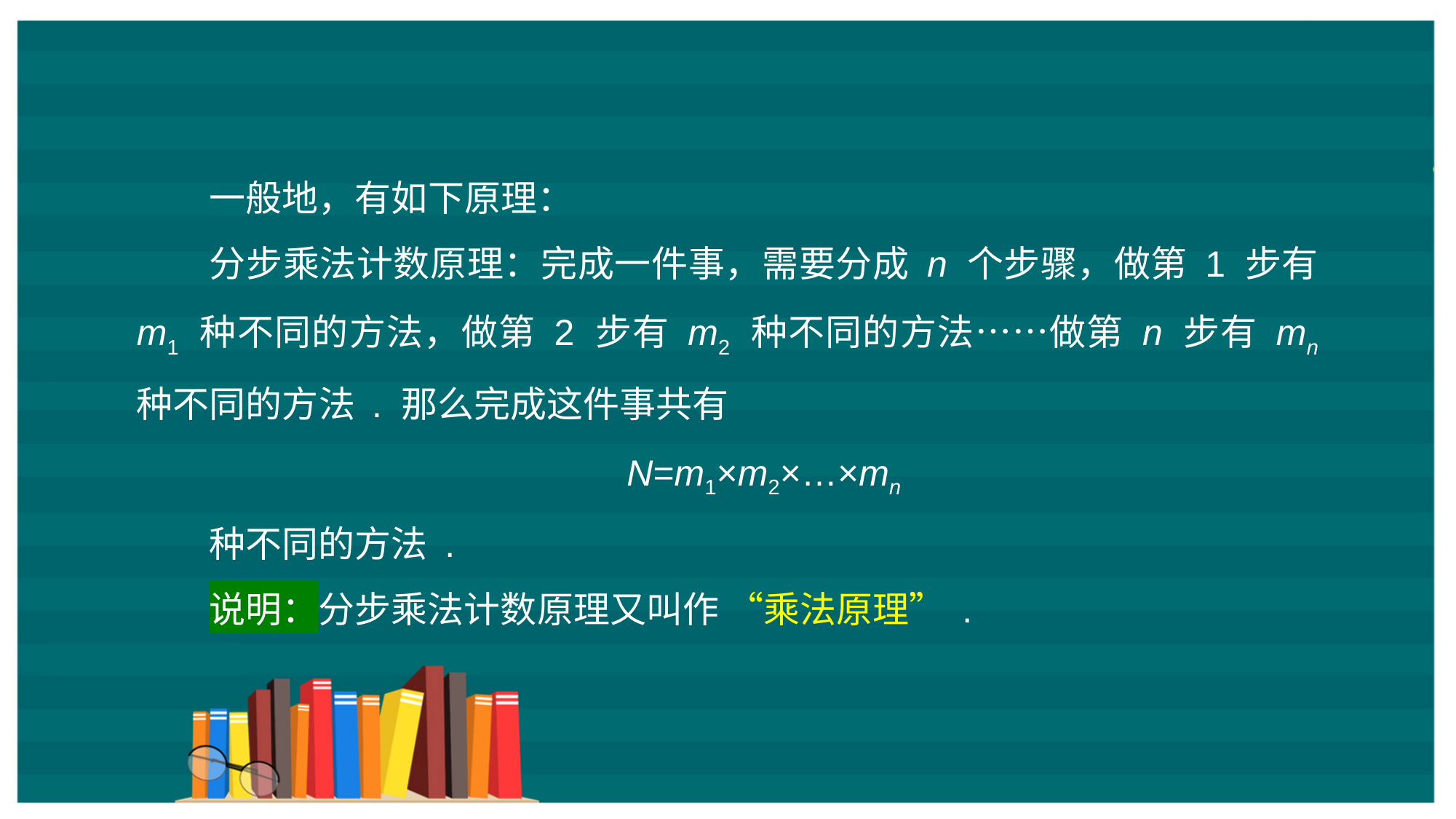

一般地，有如下原理：
分步乘法计数原理：完成一件事，需要分成 n 个步骤，做第 1 步有 m1 种不同的方法，做第 2 步有 m2 种不同的方法……做第 n 步有 mn 种不同的方法 . 那么完成这件事共有
N=m1×m2×…×mn
种不同的方法 .
说明：分步乘法计数原理又叫作 “乘法原理” .